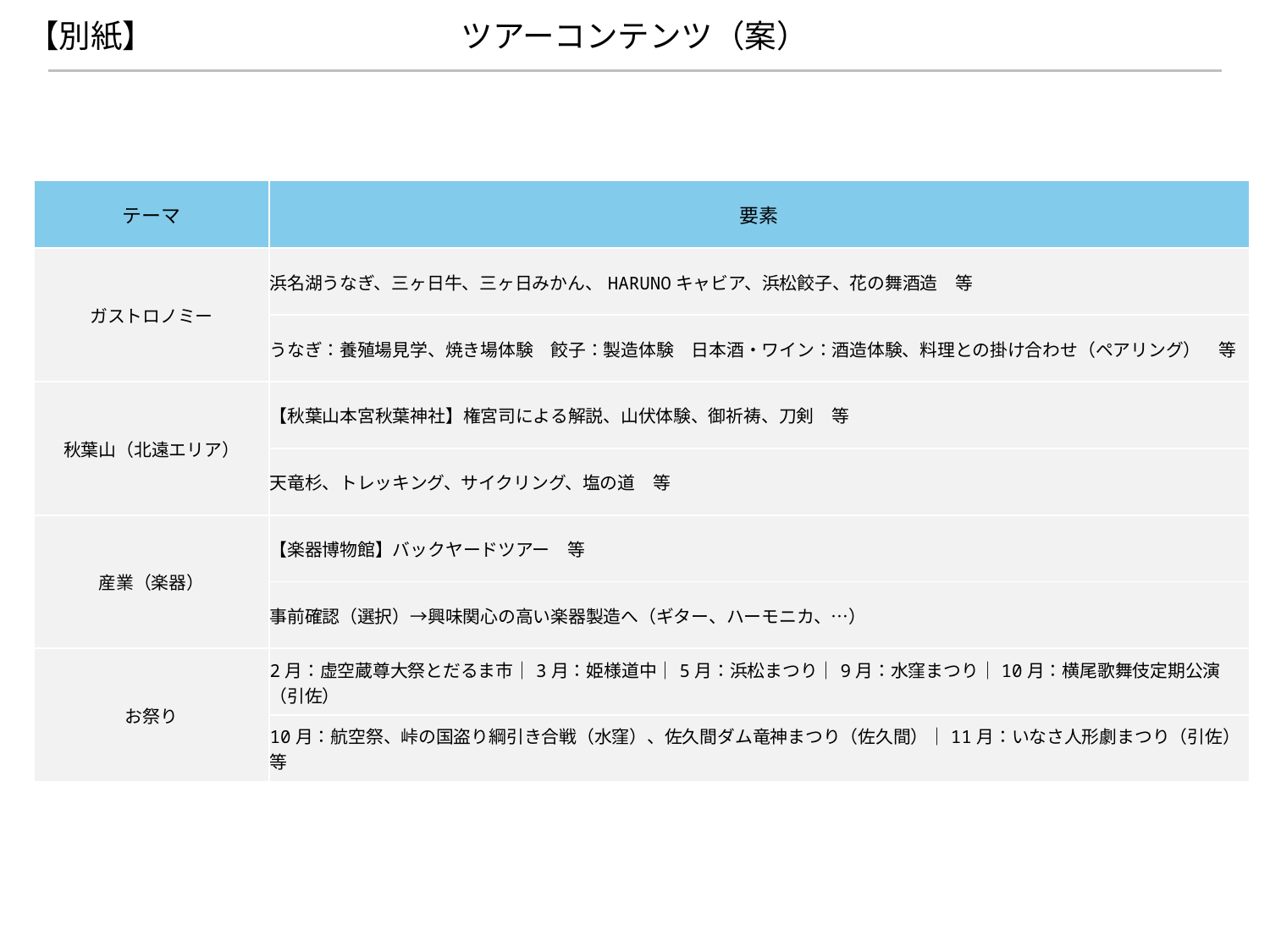

【別紙】
ツアーコンテンツ（案）
| テーマ | 要素 |
| --- | --- |
| ガストロノミー | 浜名湖うなぎ、三ヶ日牛、三ヶ日みかん、HARUNOキャビア、浜松餃子、花の舞酒造　等 |
|  | うなぎ：養殖場見学、焼き場体験　餃子：製造体験　日本酒・ワイン：酒造体験、料理との掛け合わせ（ペアリング）　等 |
| 秋葉山（北遠エリア） | 【秋葉山本宮秋葉神社】権宮司による解説、山伏体験、御祈祷、刀剣　等 |
|  | 天竜杉、トレッキング、サイクリング、塩の道　等 |
| 産業（楽器） | 【楽器博物館】バックヤードツアー　等 |
|  | 事前確認（選択）→興味関心の高い楽器製造へ（ギター、ハーモニカ、…） |
| お祭り | 2月：虚空蔵尊大祭とだるま市｜3月：姫様道中｜5月：浜松まつり｜9月：水窪まつり｜10月：横尾歌舞伎定期公演（引佐） |
|  | 10月：航空祭、峠の国盗り綱引き合戦（水窪）、佐久間ダム竜神まつり（佐久間）｜11月：いなさ人形劇まつり（引佐）等 |